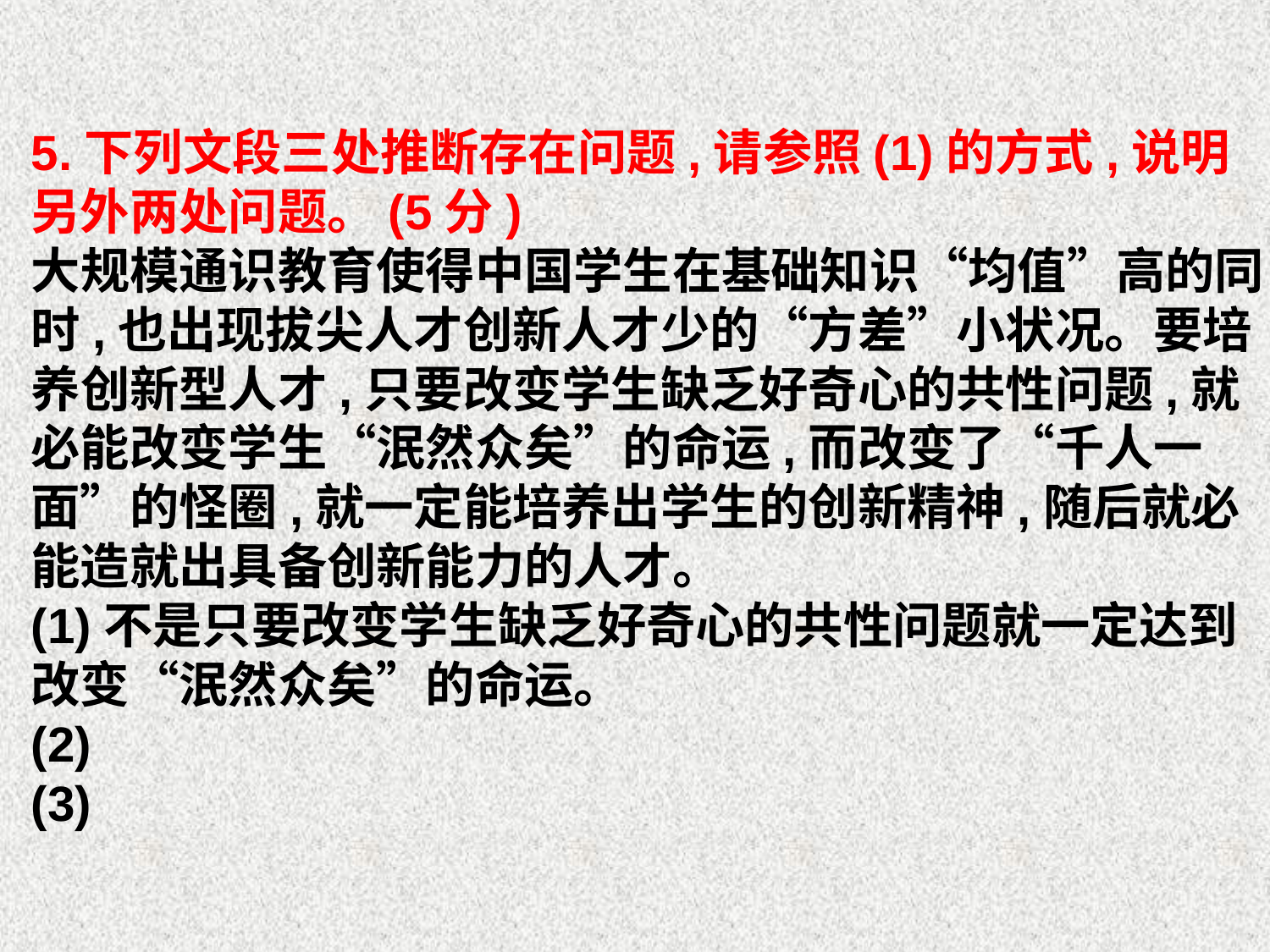

5.下列文段三处推断存在问题,请参照(1)的方式,说明另外两处问题。(5分)
大规模通识教育使得中国学生在基础知识“均值”高的同时,也出现拔尖人才创新人才少的“方差”小状况。要培养创新型人才,只要改变学生缺乏好奇心的共性问题,就必能改变学生“泯然众矣”的命运,而改变了“千人一面”的怪圈,就一定能培养出学生的创新精神,随后就必能造就出具备创新能力的人才。
(1)不是只要改变学生缺乏好奇心的共性问题就一定达到改变“泯然众矣”的命运。
(2)
(3)